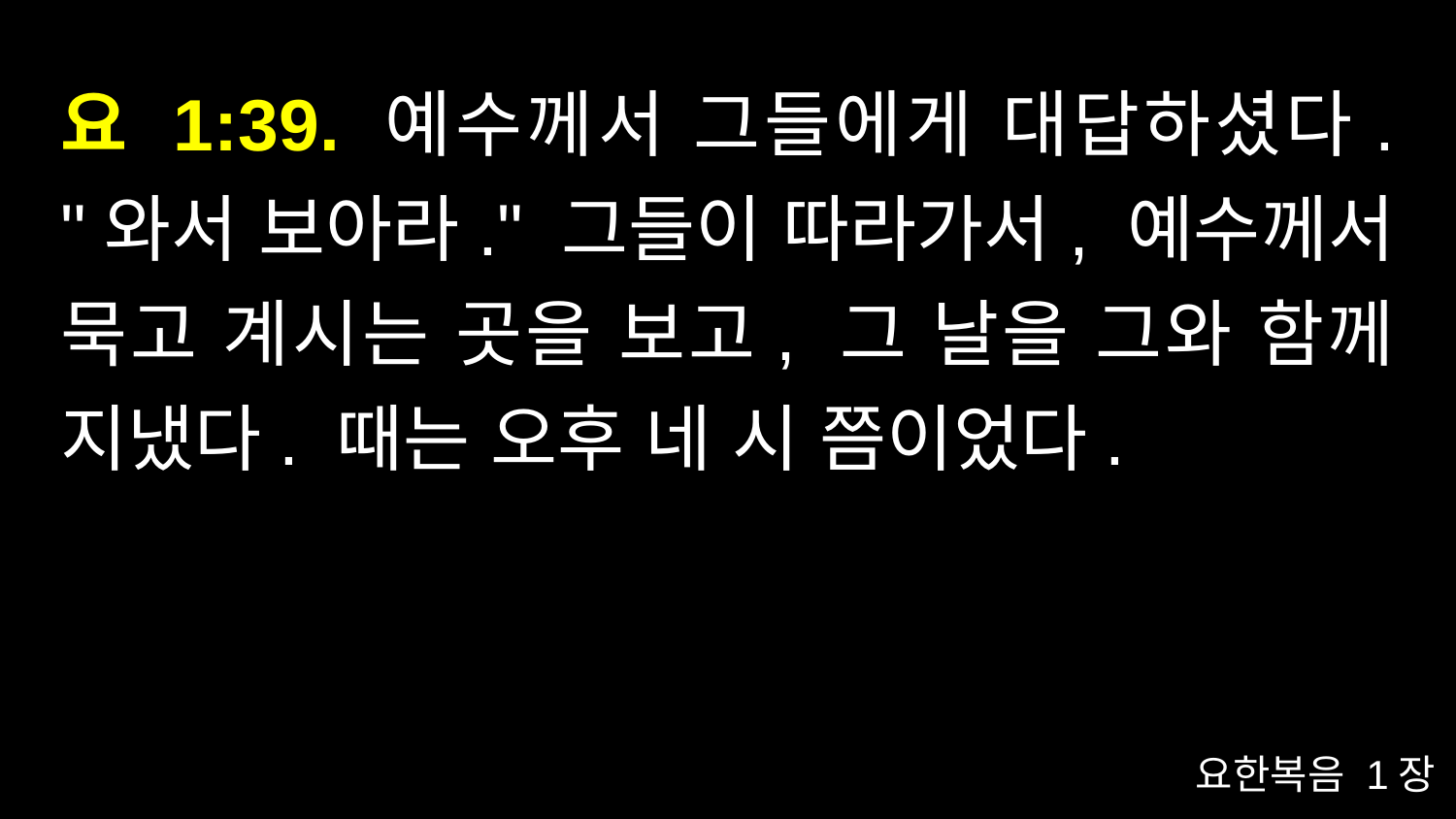

# 요 1:39. 예수께서 그들에게 대답하셨다. "와서 보아라." 그들이 따라가서, 예수께서 묵고 계시는 곳을 보고, 그 날을 그와 함께 지냈다. 때는 오후 네 시 쯤이었다.
요한복음 1장